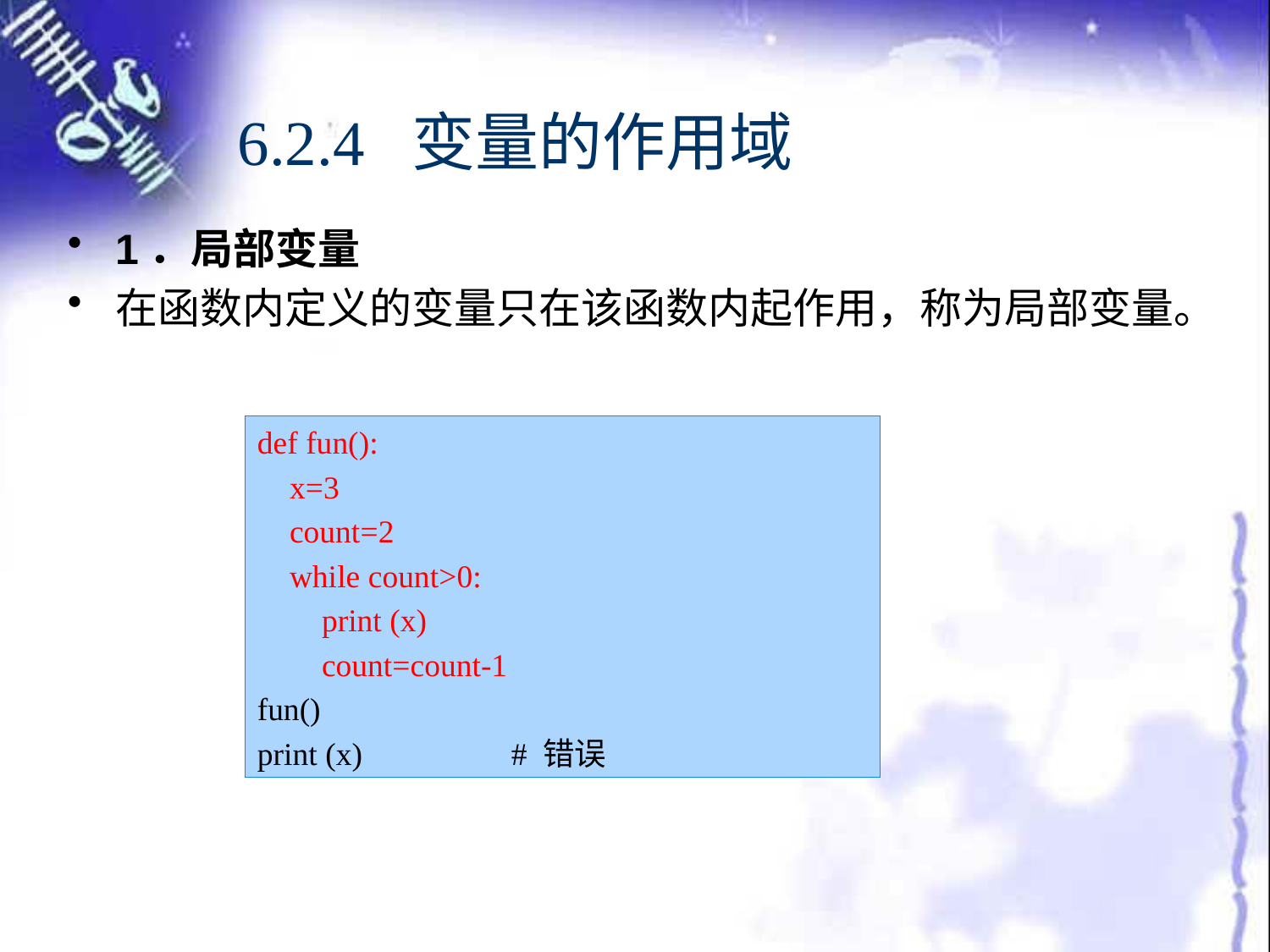

# 6.2.4  变量的作用域
1．局部变量
在函数内定义的变量只在该函数内起作用，称为局部变量。
def fun():
    x=3
    count=2
    while count>0:
        print (x)
        count=count-1
fun()
print (x)		# 错误